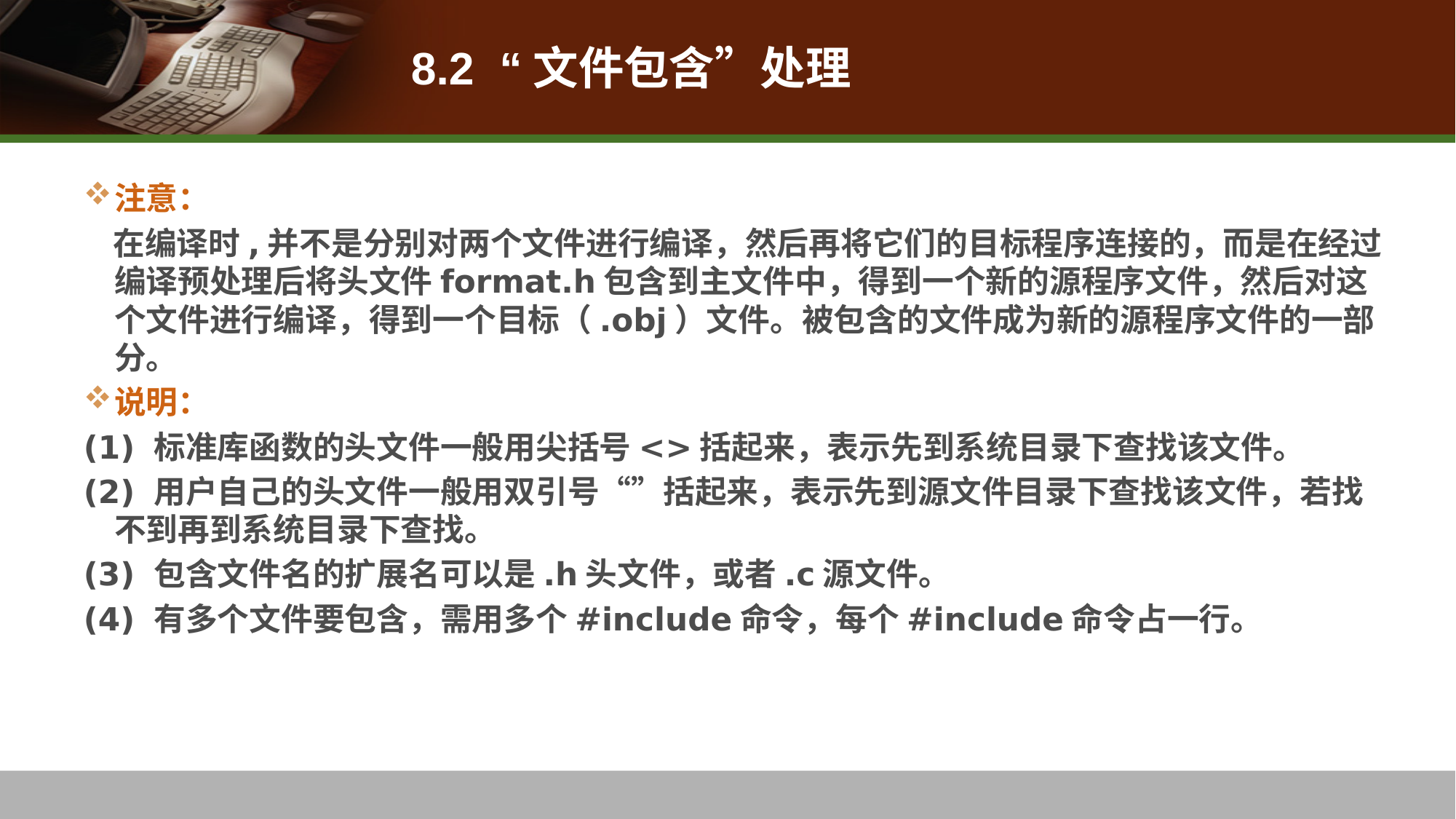

# 8.2  “文件包含”处理
注意：
   在编译时,并不是分别对两个文件进行编译，然后再将它们的目标程序连接的，而是在经过编译预处理后将头文件format.h包含到主文件中，得到一个新的源程序文件，然后对这个文件进行编译，得到一个目标（.obj）文件。被包含的文件成为新的源程序文件的一部分。
说明：
(1) 标准库函数的头文件一般用尖括号<>括起来，表示先到系统目录下查找该文件。
(2) 用户自己的头文件一般用双引号“”括起来，表示先到源文件目录下查找该文件，若找不到再到系统目录下查找。
(3) 包含文件名的扩展名可以是.h头文件，或者.c源文件。
(4) 有多个文件要包含，需用多个#include命令，每个#include命令占一行。